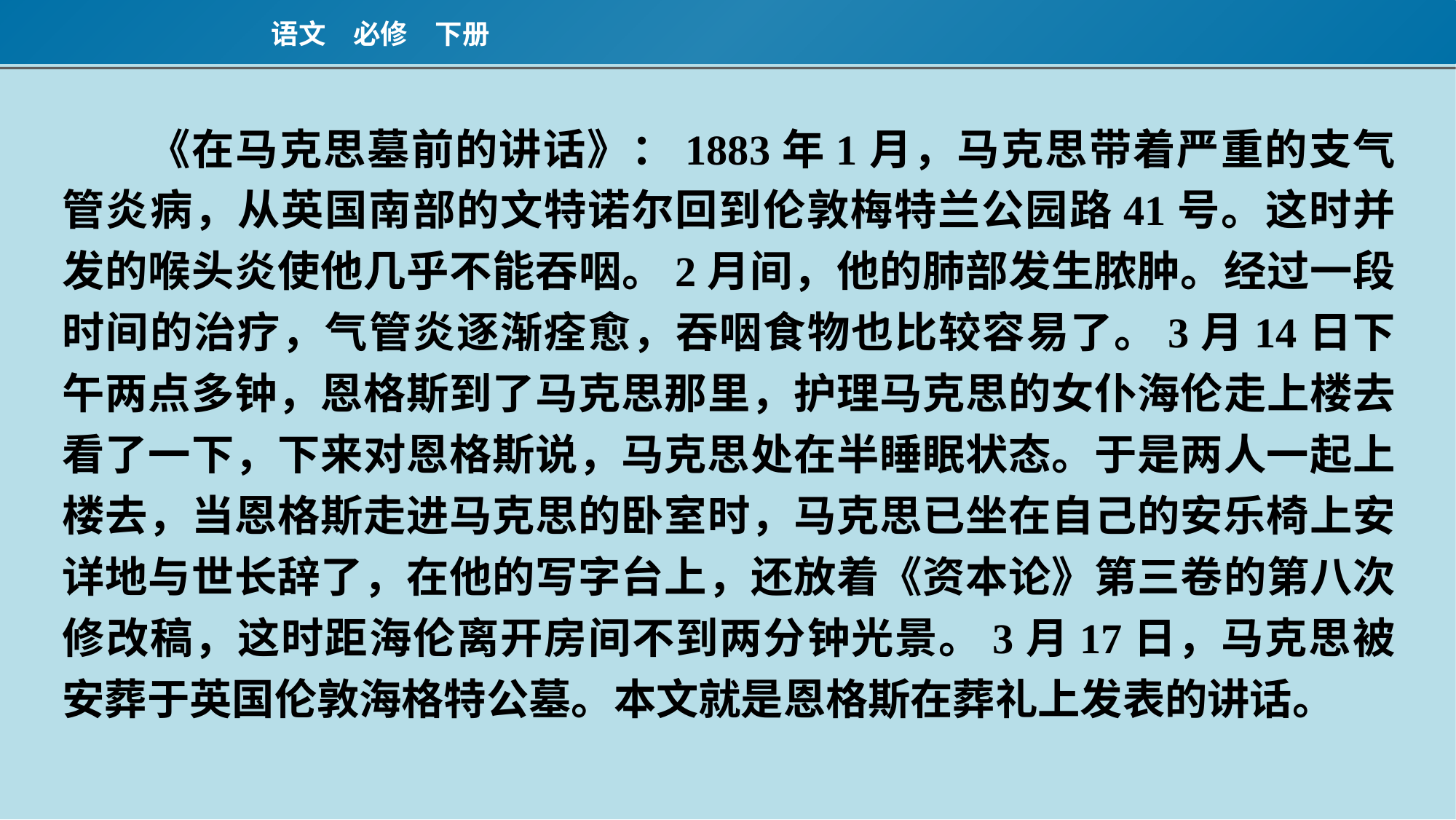

《在马克思墓前的讲话》：1883年1月，马克思带着严重的支气管炎病，从英国南部的文特诺尔回到伦敦梅特兰公园路41号。这时并发的喉头炎使他几乎不能吞咽。2月间，他的肺部发生脓肿。经过一段时间的治疗，气管炎逐渐痊愈，吞咽食物也比较容易了。3月14日下午两点多钟，恩格斯到了马克思那里，护理马克思的女仆海伦走上楼去看了一下，下来对恩格斯说，马克思处在半睡眠状态。于是两人一起上楼去，当恩格斯走进马克思的卧室时，马克思已坐在自己的安乐椅上安详地与世长辞了，在他的写字台上，还放着《资本论》第三卷的第八次修改稿，这时距海伦离开房间不到两分钟光景。3月17日，马克思被安葬于英国伦敦海格特公墓。本文就是恩格斯在葬礼上发表的讲话。